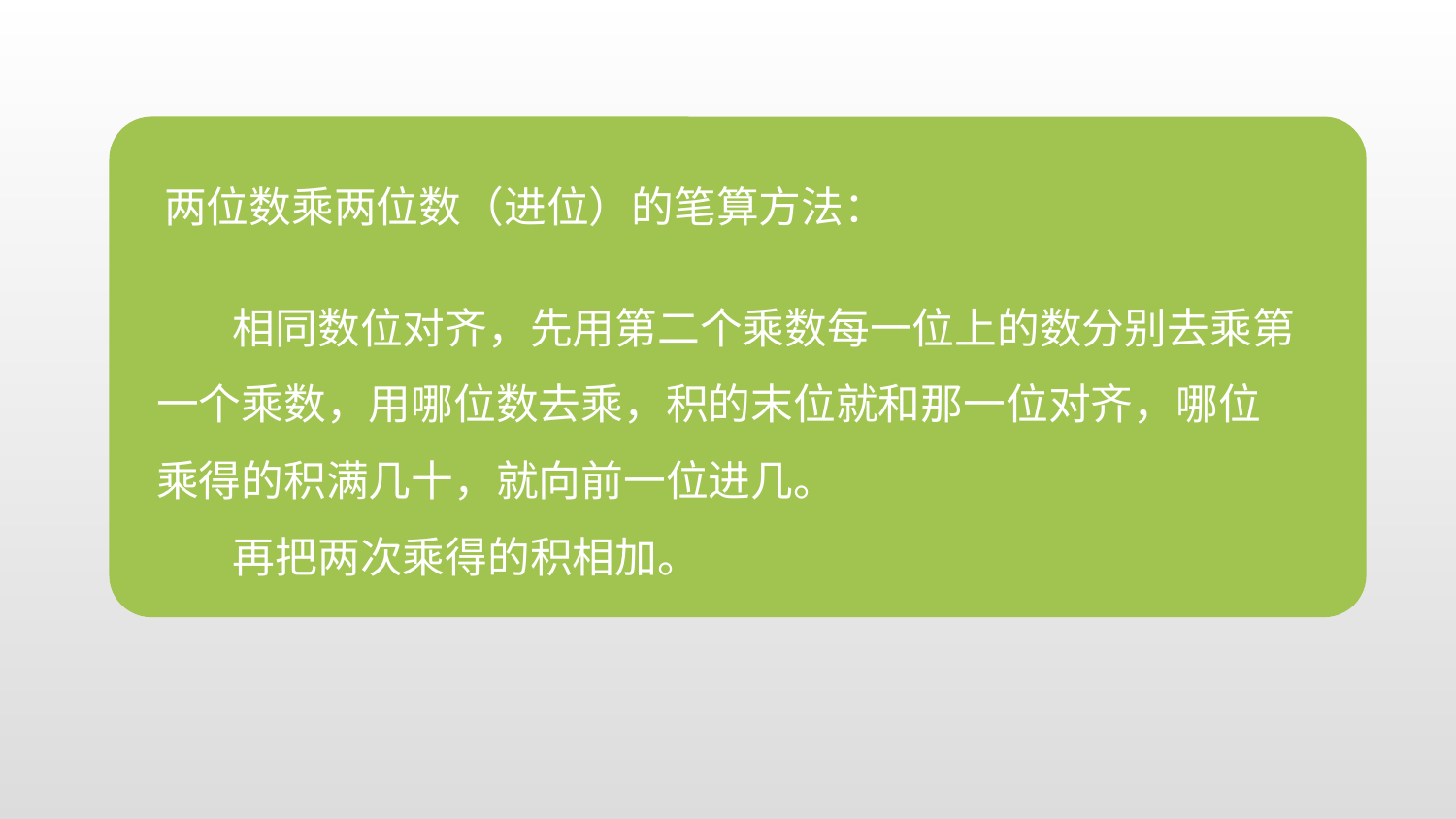

两位数乘两位数（进位）的笔算方法：
       相同数位对齐，先用第二个乘数每一位上的数分别去乘第一个乘数，用哪位数去乘，积的末位就和那一位对齐，哪位乘得的积满几十，就向前一位进几。
       再把两次乘得的积相加。